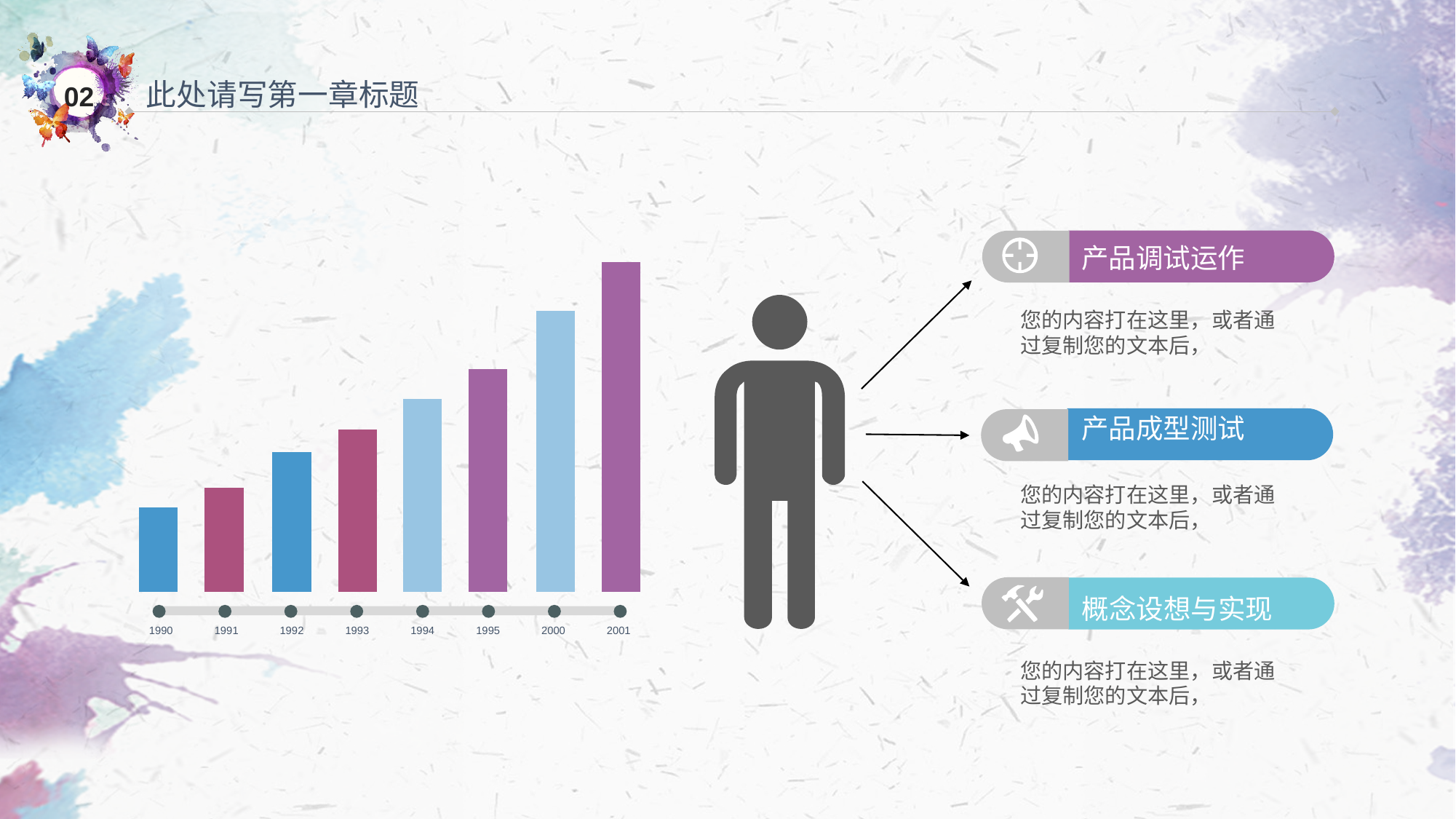

此处请写第一章标题

产品调试运作

您的内容打在这里，或者通过复制您的文本后，

1990
1991
1992
1993
1994
1995
2000
2001

产品成型测试

您的内容打在这里，或者通过复制您的文本后，

概念设想与实现
您的内容打在这里，或者通过复制您的文本后，